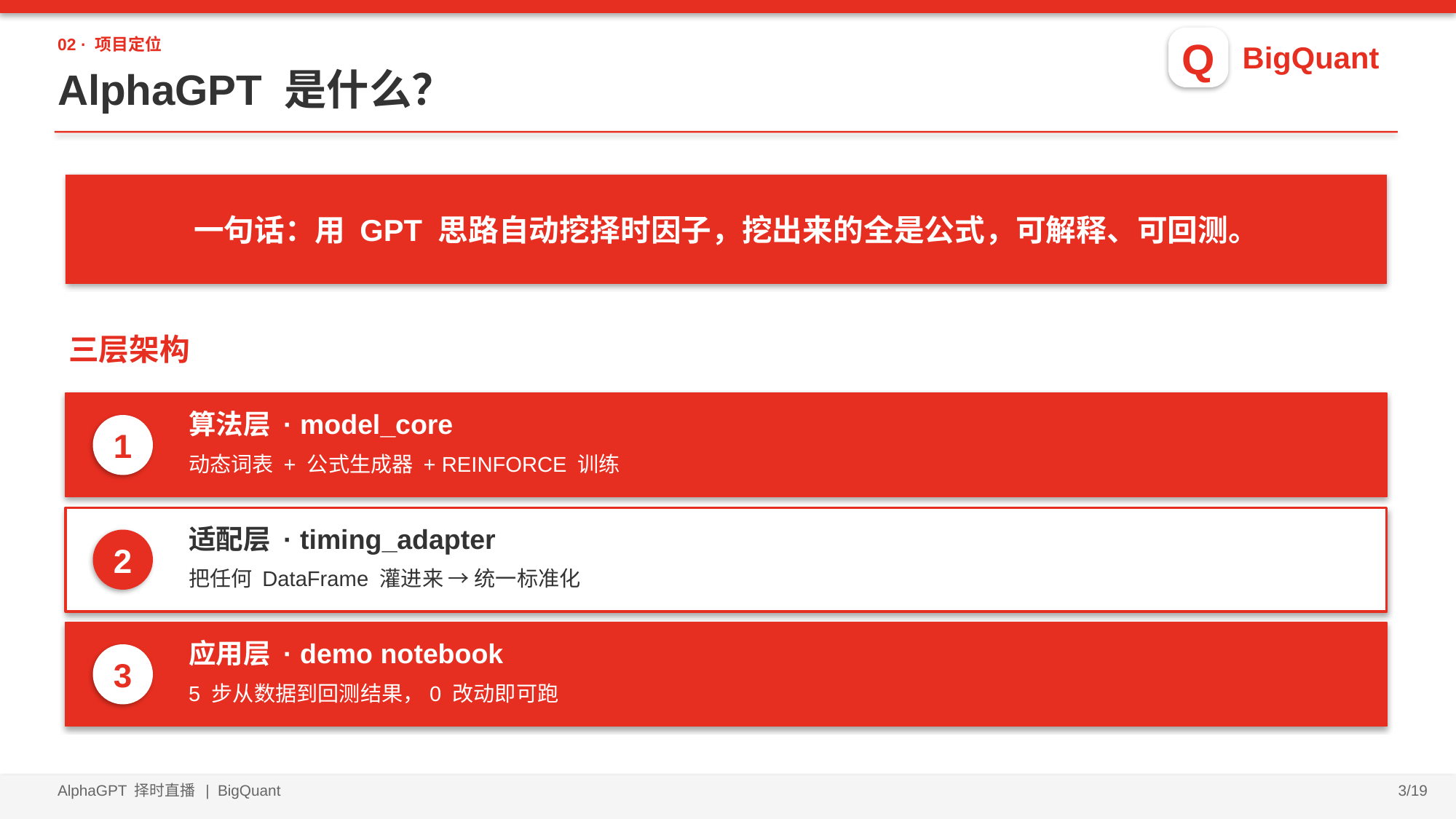

Q
BigQuant
02 · 项目定位
AlphaGPT 是什么？

一句话：用 GPT 思路自动挖择时因子，挖出来的全是公式，可解释、可回测。
三层架构

算法层 · model_core

1
动态词表 + 公式生成器 + REINFORCE 训练

适配层 · timing_adapter

2
把任何 DataFrame 灌进来 → 统一标准化

应用层 · demo notebook

3
5 步从数据到回测结果，0 改动即可跑

AlphaGPT 择时直播  |  BigQuant
3/19